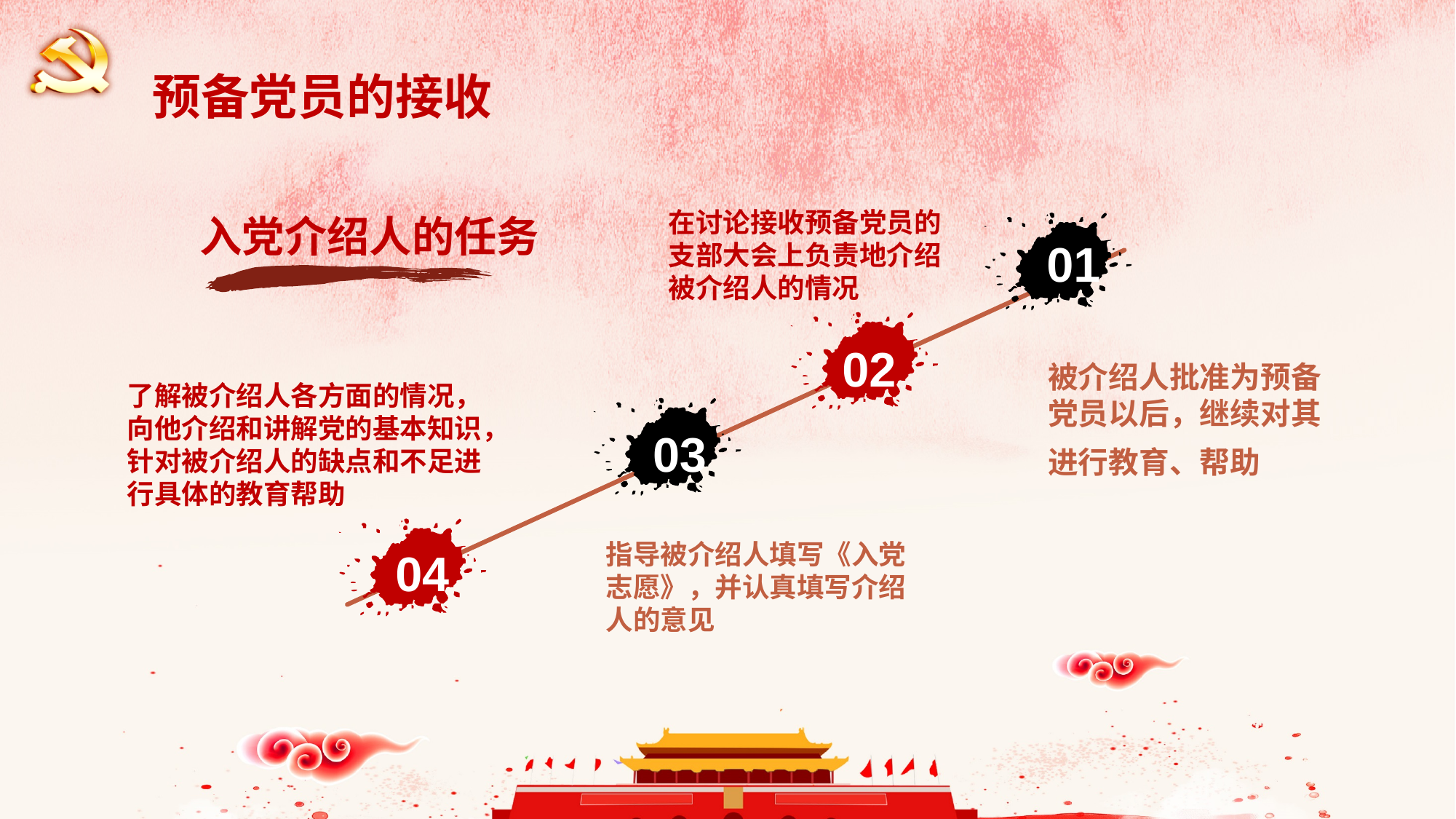

预备党员的接收
在讨论接收预备党员的支部大会上负责地介绍被介绍人的情况
 入党介绍人的任务

01

02
被介绍人批准为预备党员以后，继续对其进行教育、帮助
了解被介绍人各方面的情况，向他介绍和讲解党的基本知识，针对被介绍人的缺点和不足进行具体的教育帮助

03

指导被介绍人填写《入党志愿》，并认真填写介绍人的意见
04